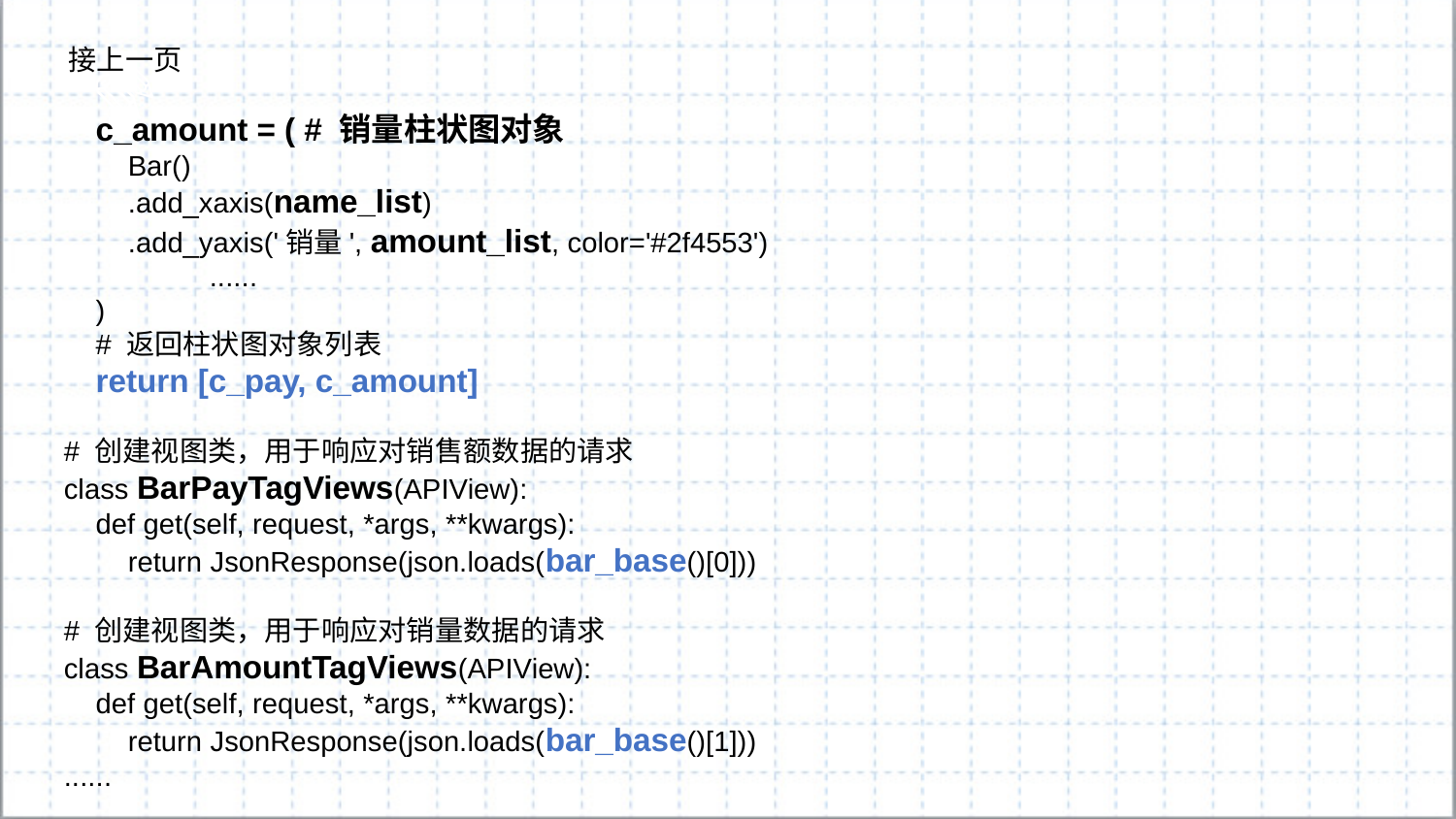

接上一页
    c_amount = ( # 销量柱状图对象
        Bar()
        .add_xaxis(name_list)
        .add_yaxis('销量', amount_list, color='#2f4553')
	......
    )
    # 返回柱状图对象列表
    return [c_pay, c_amount]

# 创建视图类，用于响应对销售额数据的请求
class BarPayTagViews(APIView):
    def get(self, request, *args, **kwargs):
        return JsonResponse(json.loads(bar_base()[0]))

# 创建视图类，用于响应对销量数据的请求
class BarAmountTagViews(APIView):
    def get(self, request, *args, **kwargs):
        return JsonResponse(json.loads(bar_base()[1]))
......